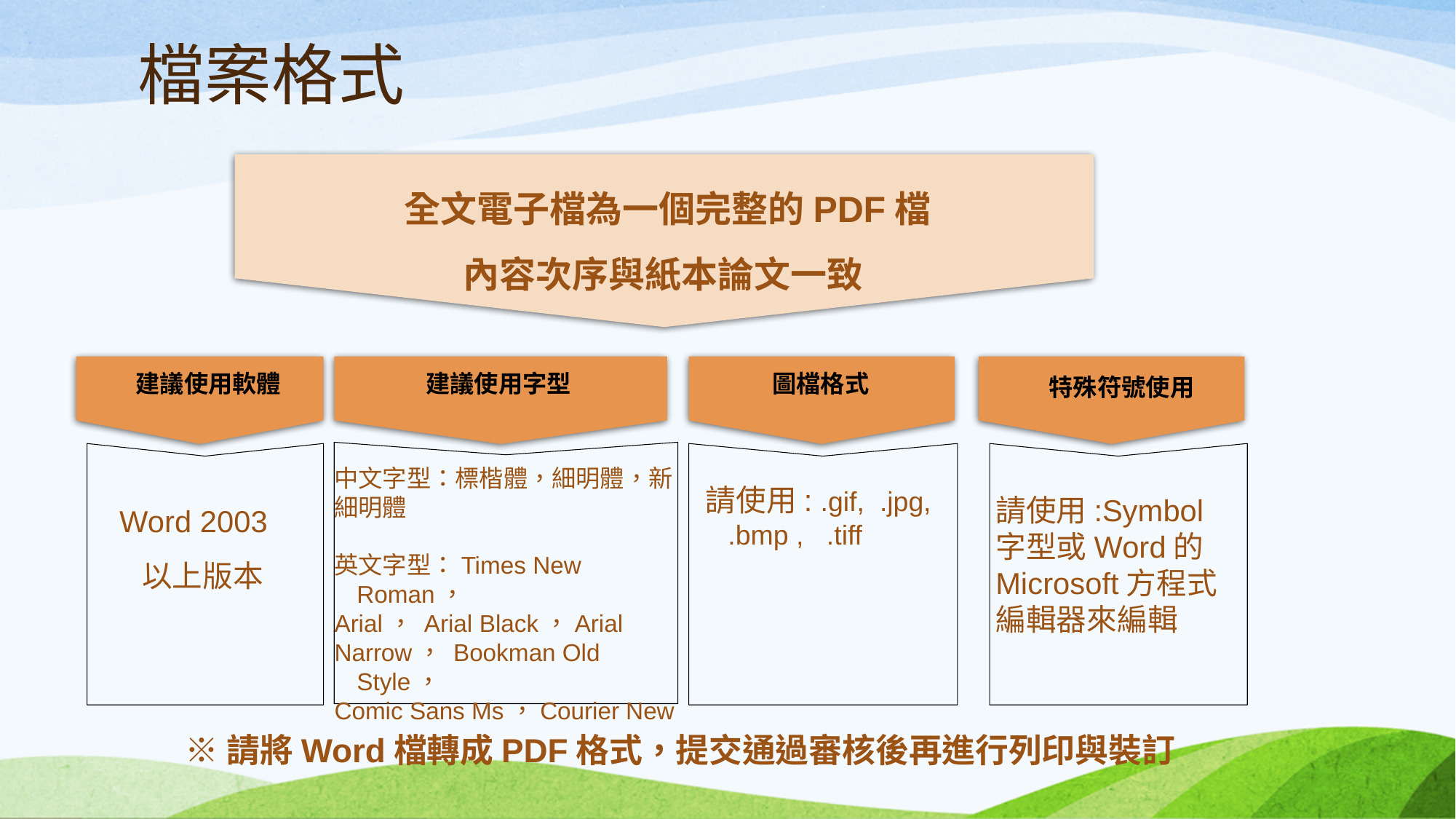

# 檔案格式

全文電子檔為一個完整的PDF檔
內容次序與紙本論文一致

建議使用軟體
建議使用字型
圖檔格式
特殊符號使用

中文字型：標楷體，細明體，新
細明體

英文字型：Times New Roman，
Arial， Arial Black，Arial
Narrow， Bookman Old Style，
Comic Sans Ms，Courier New
請使用: .gif,  .jpg,
.bmp ,   .tiff
請使用:Symbol
字型或Word的
Microsoft方程式
編輯器來編輯
Word 2003以上版本

※請將Word檔轉成PDF格式，提交通過審核後再進行列印與裝訂